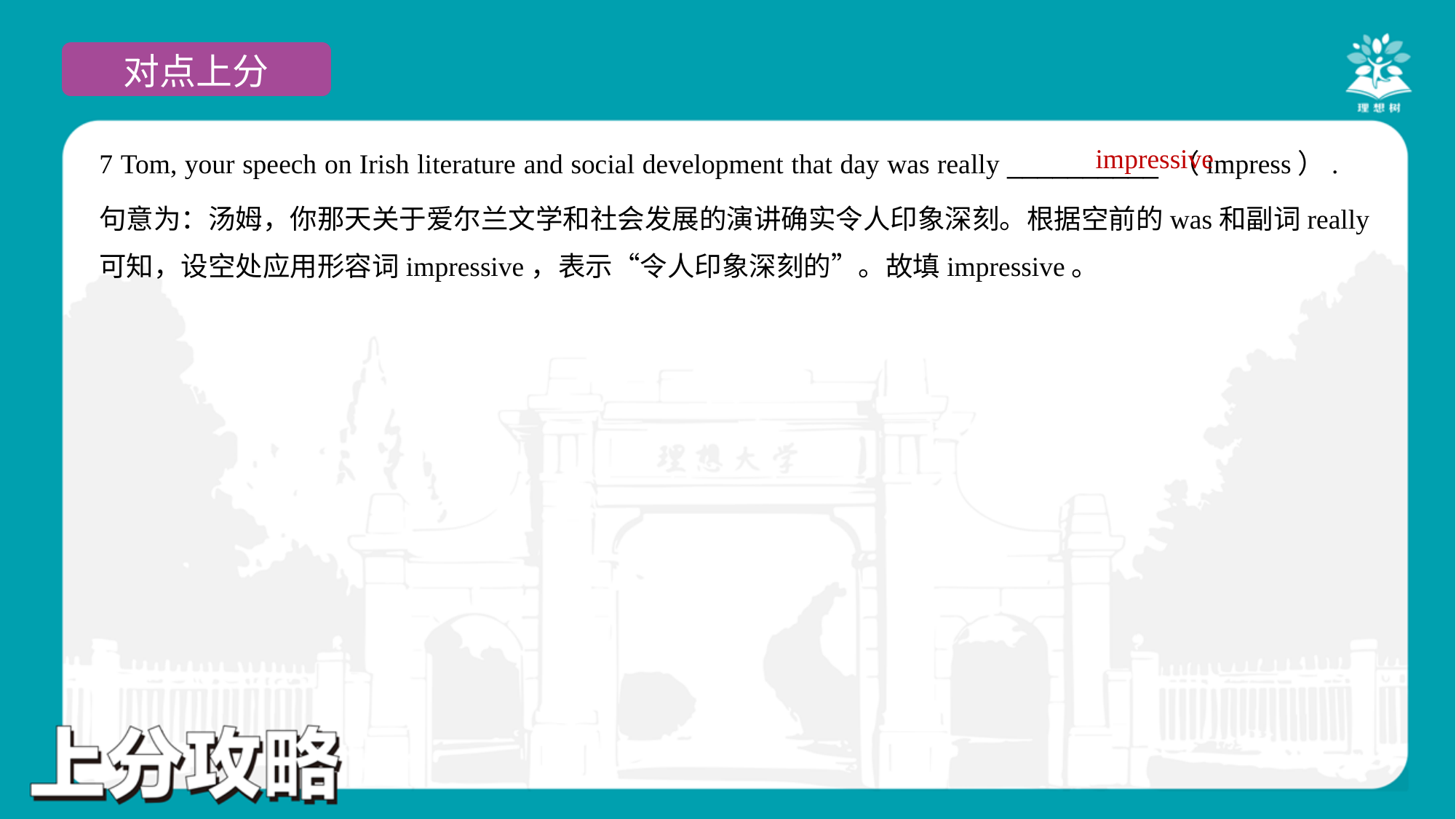

impressive
7 Tom, your speech on Irish literature and social development that day was really __________ （impress）.
句意为：汤姆，你那天关于爱尔兰文学和社会发展的演讲确实令人印象深刻。根据空前的was和副词really
可知，设空处应用形容词impressive，表示“令人印象深刻的”。故填impressive。